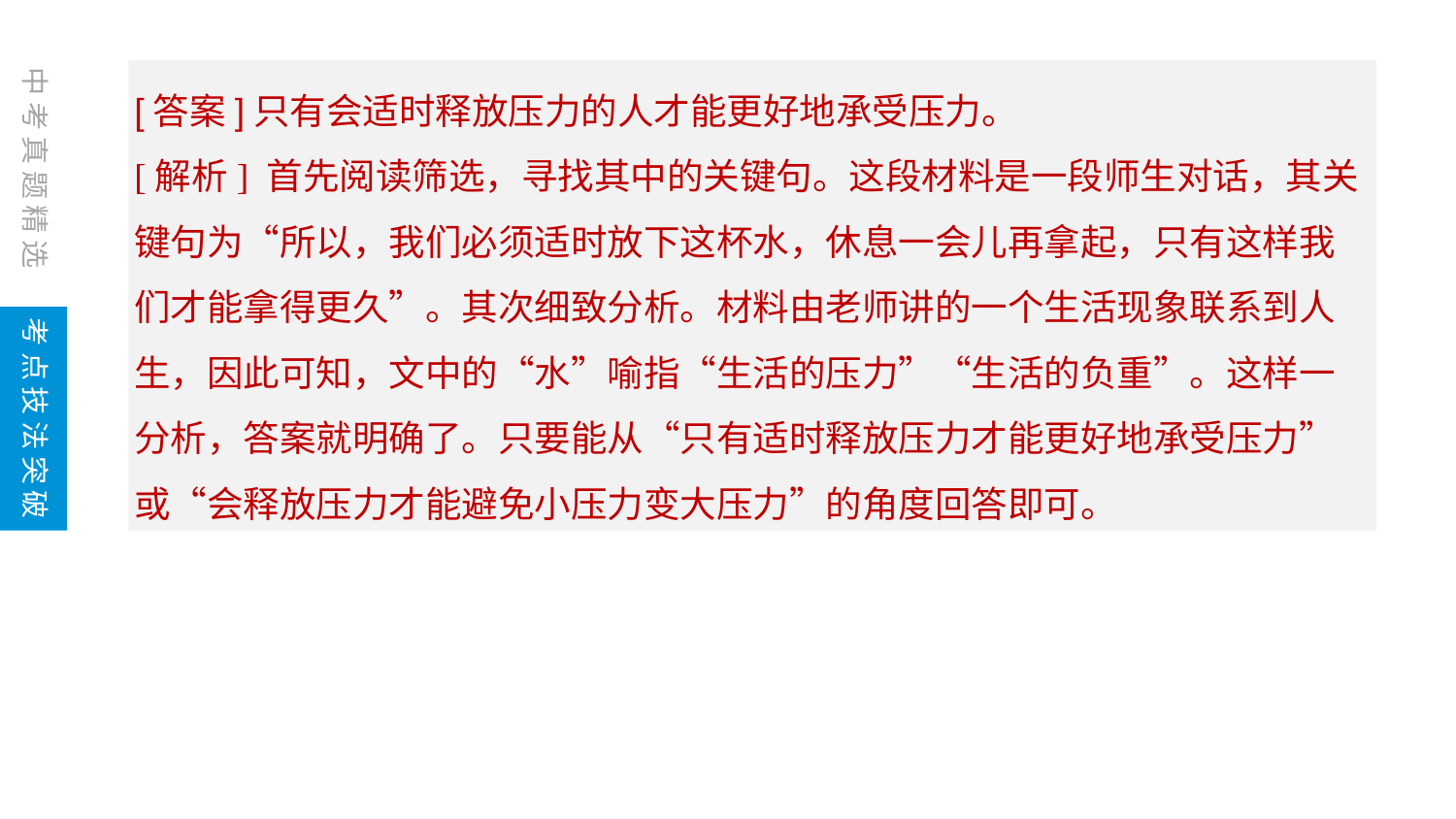

[答案]只有会适时释放压力的人才能更好地承受压力。
[解析] 首先阅读筛选，寻找其中的关键句。这段材料是一段师生对话，其关键句为“所以，我们必须适时放下这杯水，休息一会儿再拿起，只有这样我们才能拿得更久”。其次细致分析。材料由老师讲的一个生活现象联系到人生，因此可知，文中的“水”喻指“生活的压力”“生活的负重”。这样一分析，答案就明确了。只要能从“只有适时释放压力才能更好地承受压力”或“会释放压力才能避免小压力变大压力”的角度回答即可。